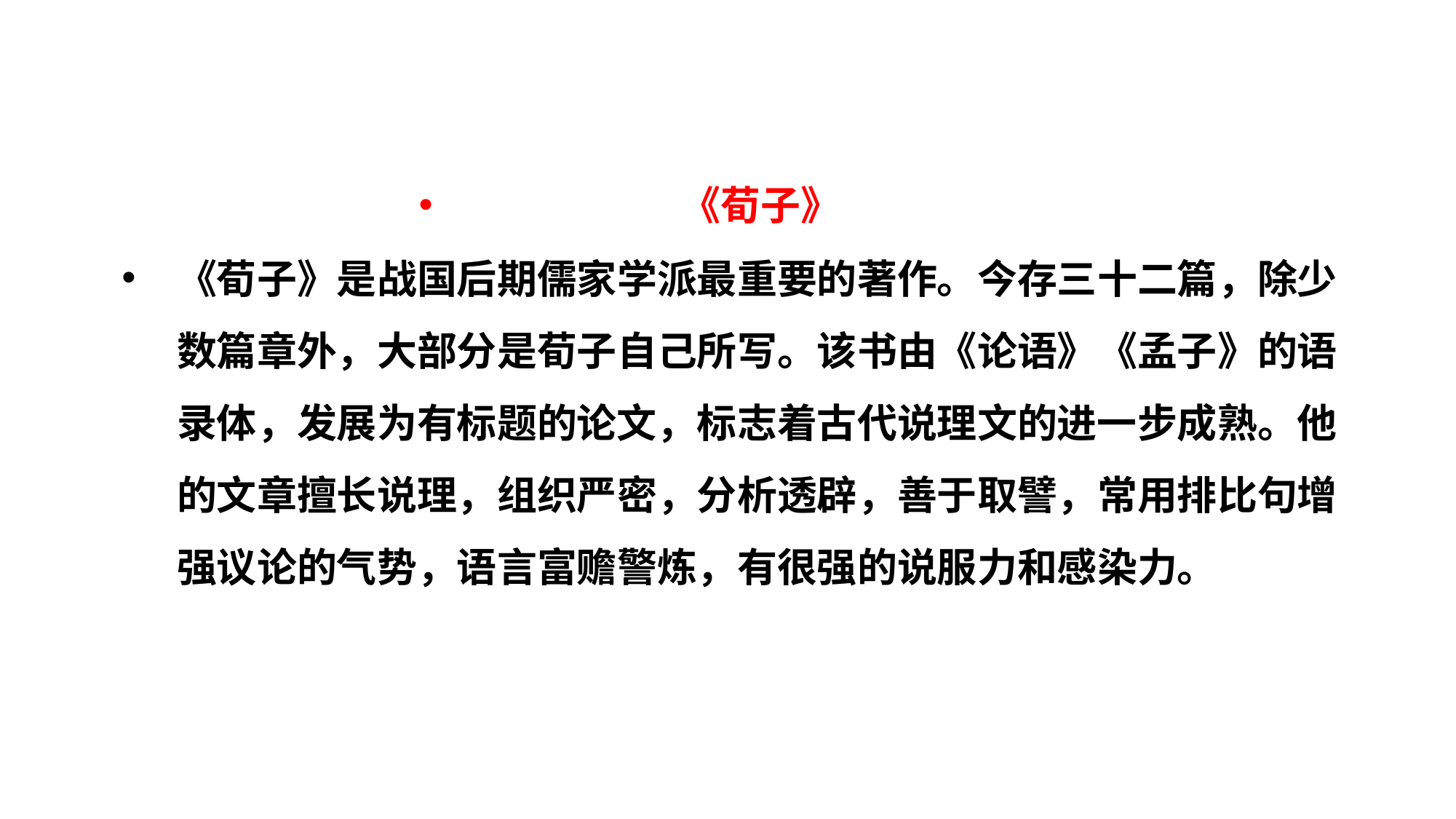

《荀子》
《荀子》是战国后期儒家学派最重要的著作。今存三十二篇，除少数篇章外，大部分是荀子自己所写。该书由《论语》《孟子》的语录体，发展为有标题的论文，标志着古代说理文的进一步成熟。他的文章擅长说理，组织严密，分析透辟，善于取譬，常用排比句增强议论的气势，语言富赡警炼，有很强的说服力和感染力。